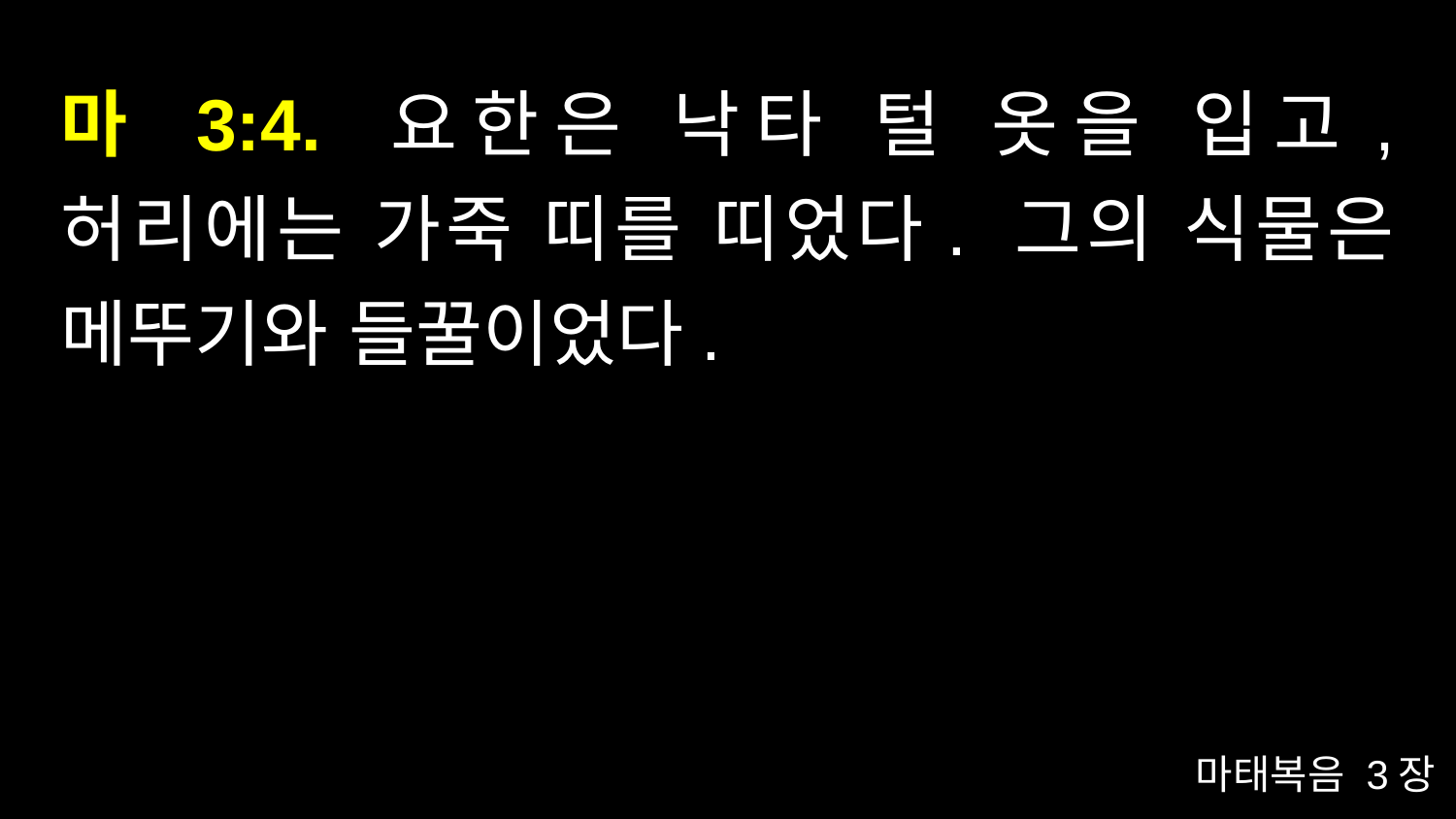

# 마 3:4. 요한은 낙타 털 옷을 입고, 허리에는 가죽 띠를 띠었다. 그의 식물은 메뚜기와 들꿀이었다.
마태복음 3장